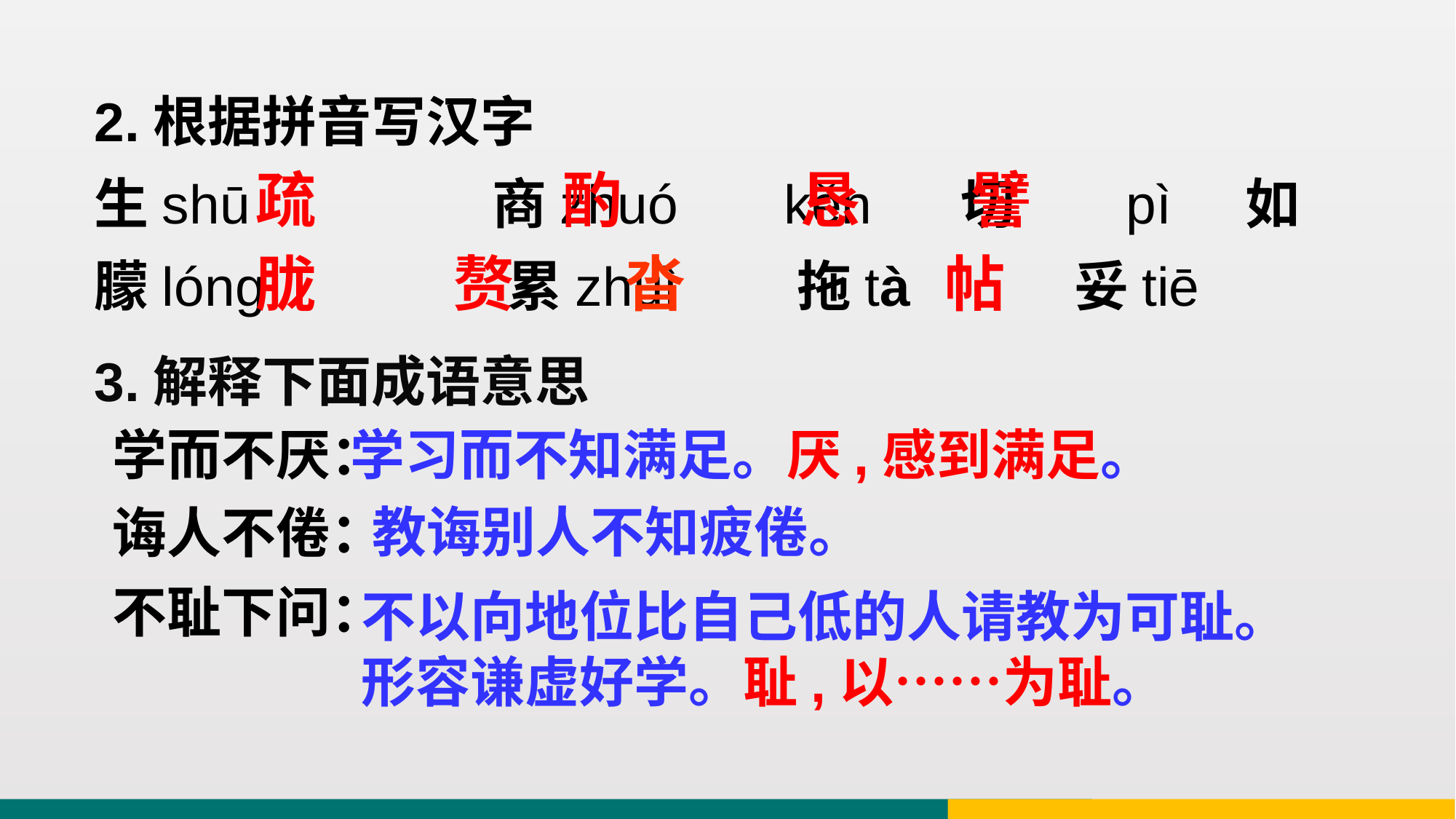

2.根据拼音写汉字
生shū       商zhuó       kěn     切        pì    如
朦lóng       累zhuì       拖tà          妥tiē
 疏                  酌             恳        譬
 胧          赘        沓                   帖
3.解释下面成语意思
学而不厌：
诲人不倦：
不耻下问：
学习而不知满足。厌,感到满足。
教诲别人不知疲倦。
不以向地位比自己低的人请教为可耻。
形容谦虚好学。耻,以……为耻。